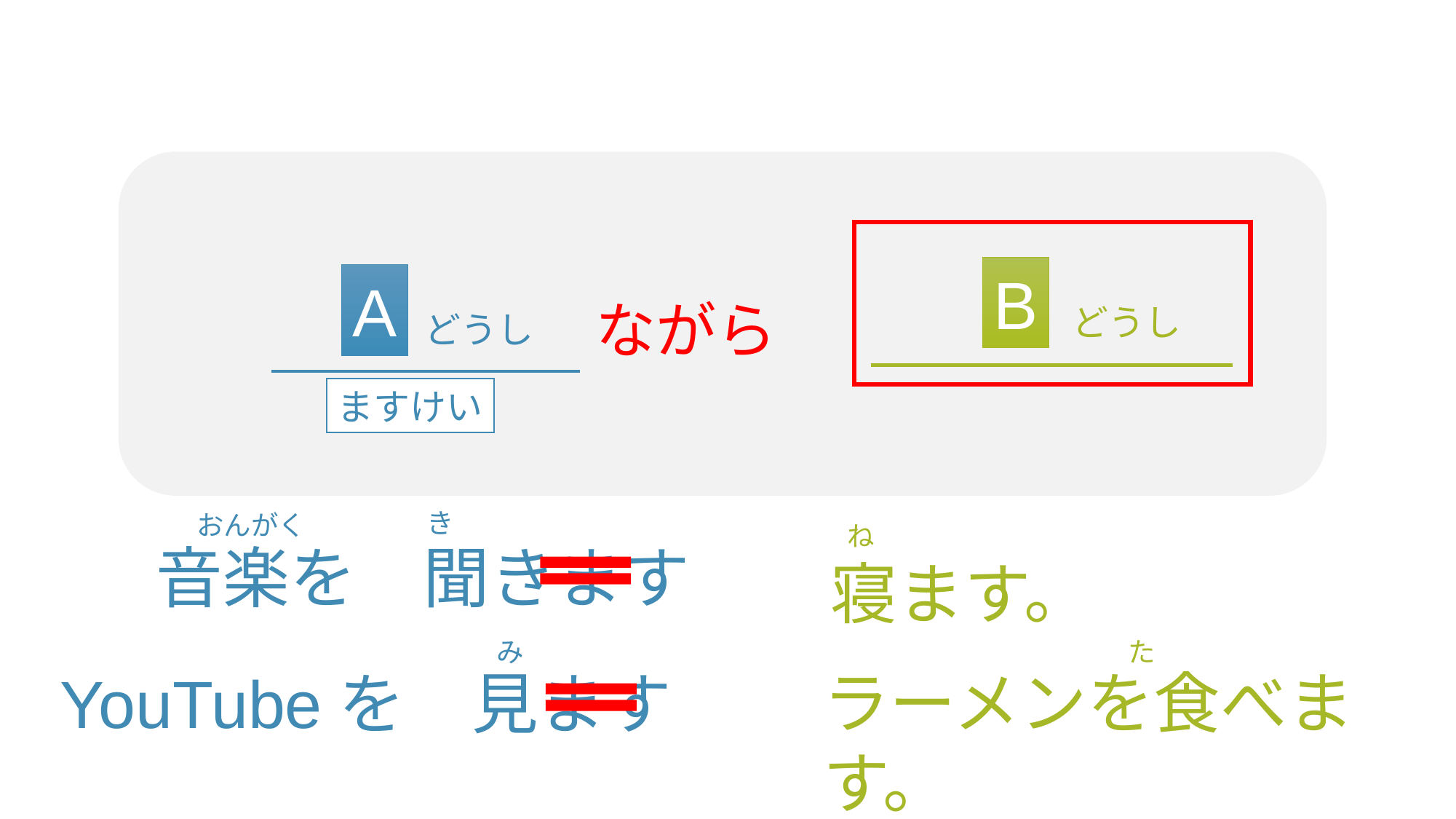

B
A
ながら
どうし
どうし
ますけい
き
おんがく
ね
音楽を　聞きます
寝ます。

み
た
ラーメンを食べます。
YouTubeを　見ます